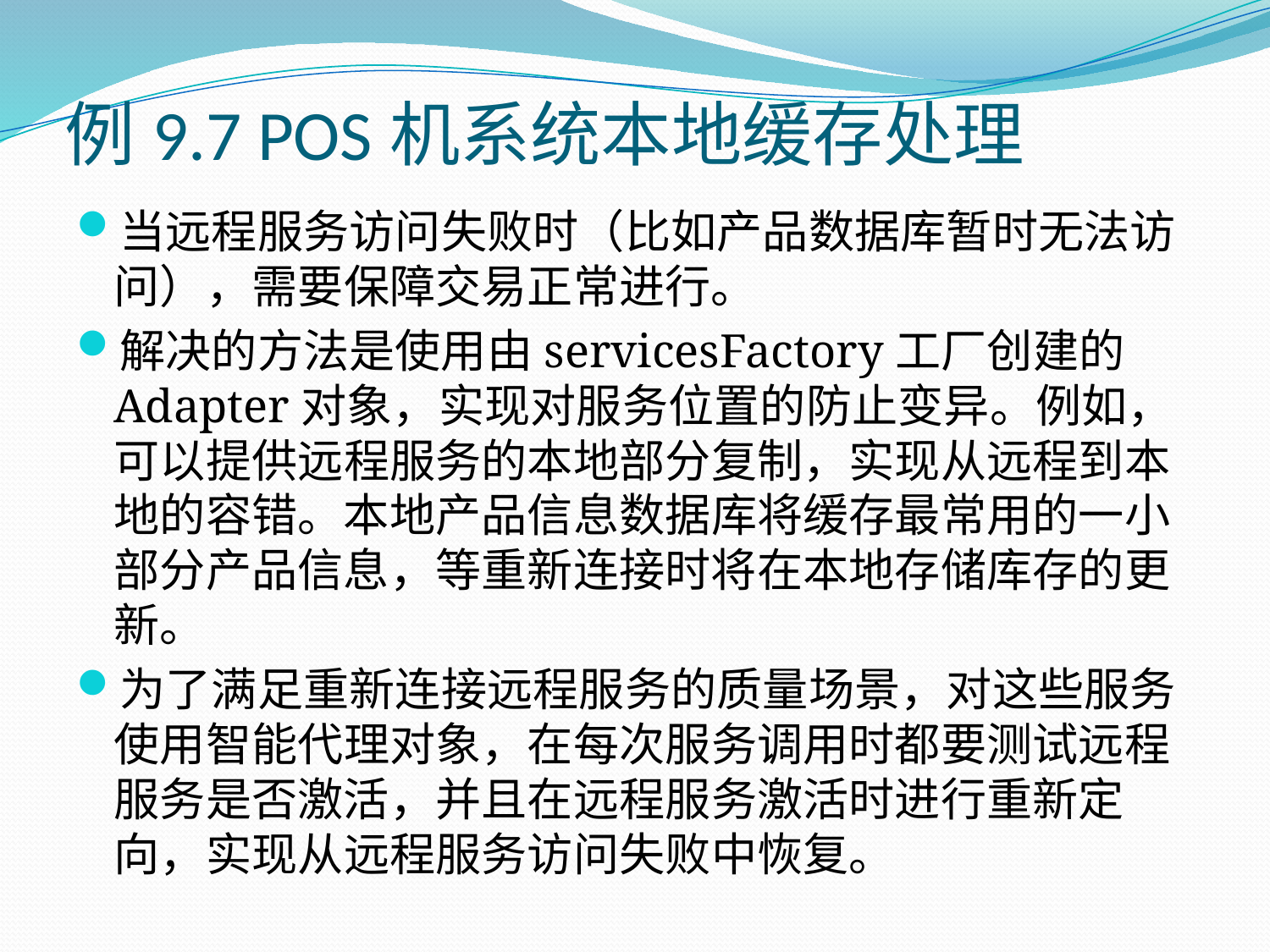

# 例9.7 POS机系统本地缓存处理
当远程服务访问失败时（比如产品数据库暂时无法访问），需要保障交易正常进行。
解决的方法是使用由servicesFactory工厂创建的Adapter对象，实现对服务位置的防止变异。例如，可以提供远程服务的本地部分复制，实现从远程到本地的容错。本地产品信息数据库将缓存最常用的一小部分产品信息，等重新连接时将在本地存储库存的更新。
为了满足重新连接远程服务的质量场景，对这些服务使用智能代理对象，在每次服务调用时都要测试远程服务是否激活，并且在远程服务激活时进行重新定向，实现从远程服务访问失败中恢复。